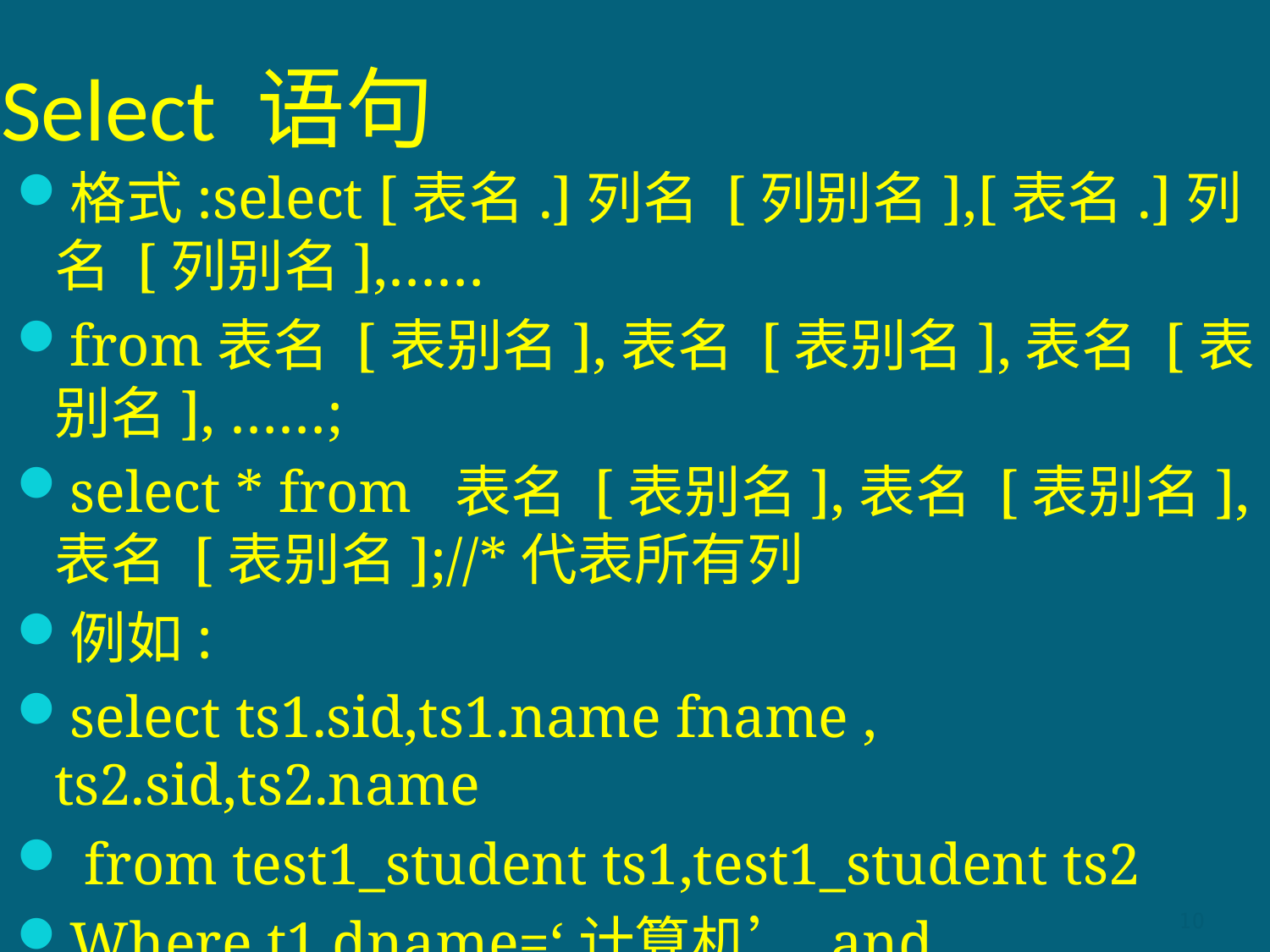

# Select 语句
格式:select [表名.]列名 [列别名],[表名.]列名 [列别名],……
from表名 [表别名],表名 [表别名],表名 [表别名], ……;
select * from  表名 [表别名],表名 [表别名],表名 [表别名];//*代表所有列
例如:
select ts1.sid,ts1.name fname , ts2.sid,ts2.name
 from test1_student ts1,test1_student ts2
Where t1.dname=‘计算机’ and t2.dname=‘软件’;
select * from test1_student;
10